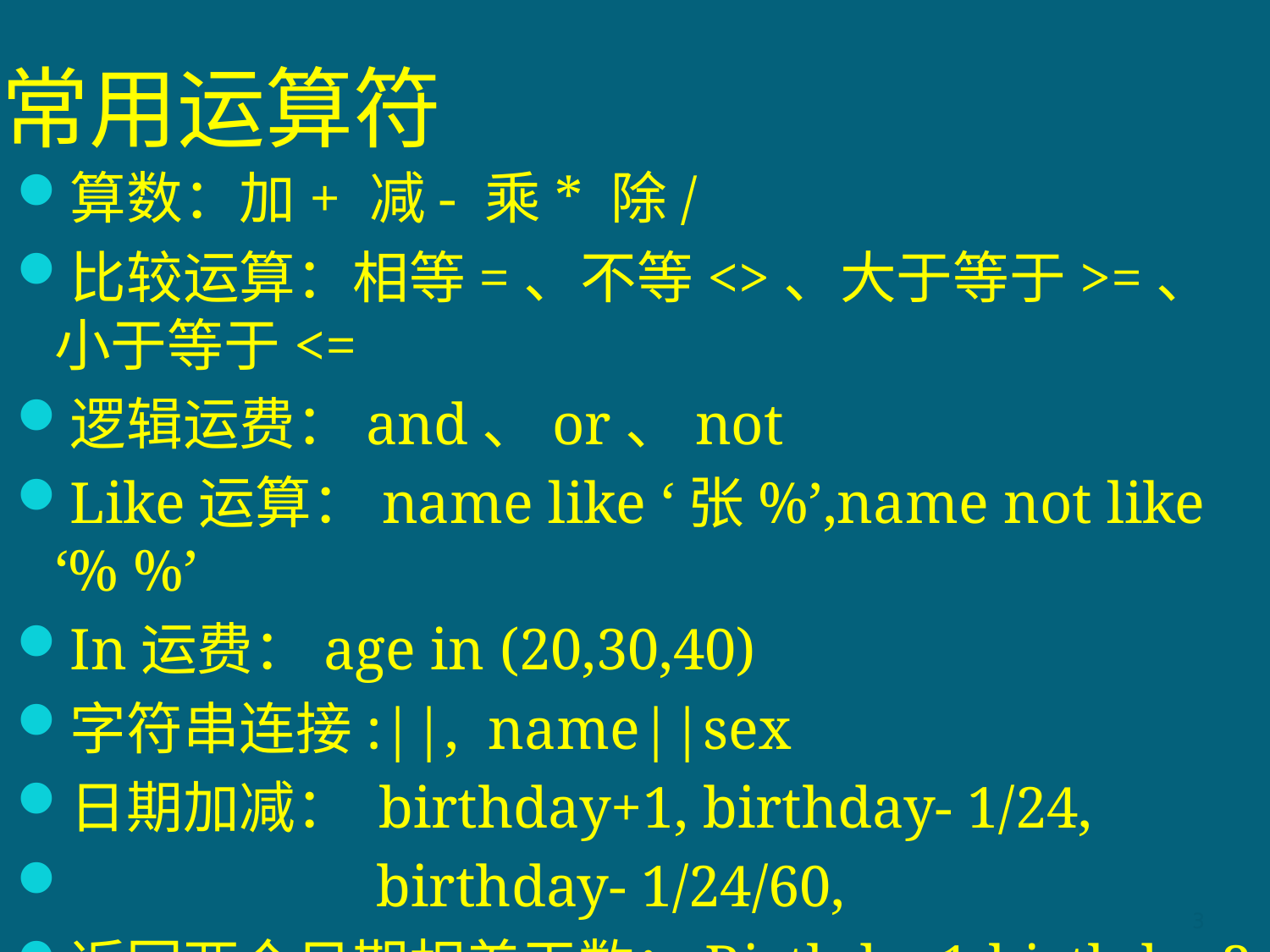

# 常用运算符
算数：加+ 减- 乘* 除/
比较运算：相等=、不等<>、大于等于>=、小于等于<=
逻辑运费：and、or、not
Like运算：name like ‘张%’,name not like ‘% %’
In运费：age in (20,30,40)
字符串连接:||,  name||sex
日期加减： birthday+1, birthday- 1/24,
                     birthday- 1/24/60,
返回两个日期相差天数：Birthday1-birthday2
3